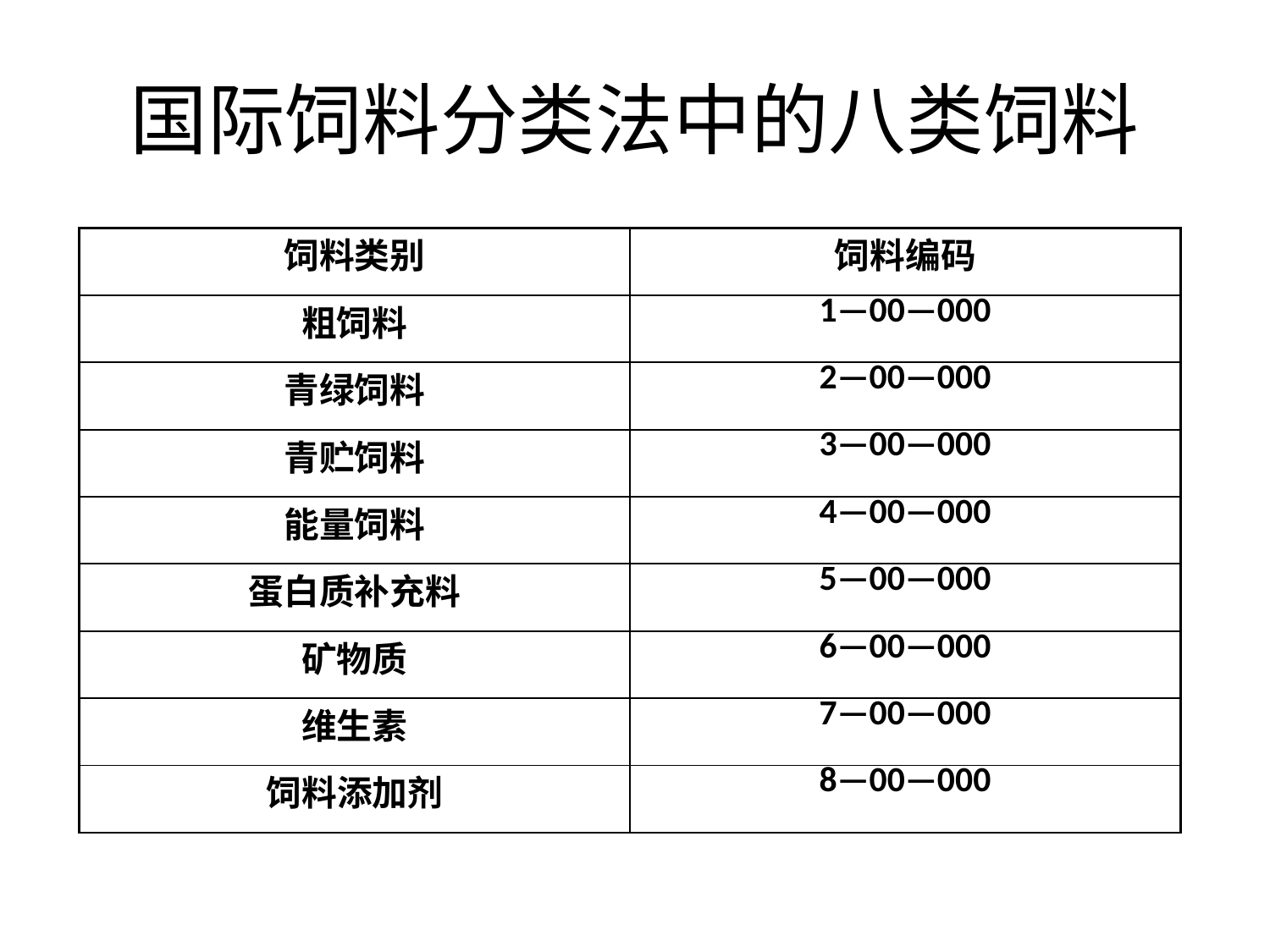

# 国际饲料分类法中的八类饲料
| 饲料类别 | 饲料编码 |
| --- | --- |
| 粗饲料 | 1—00—000 |
| 青绿饲料 | 2—00—000 |
| 青贮饲料 | 3—00—000 |
| 能量饲料 | 4—00—000 |
| 蛋白质补充料 | 5—00—000 |
| 矿物质 | 6—00—000 |
| 维生素 | 7—00—000 |
| 饲料添加剂 | 8—00—000 |